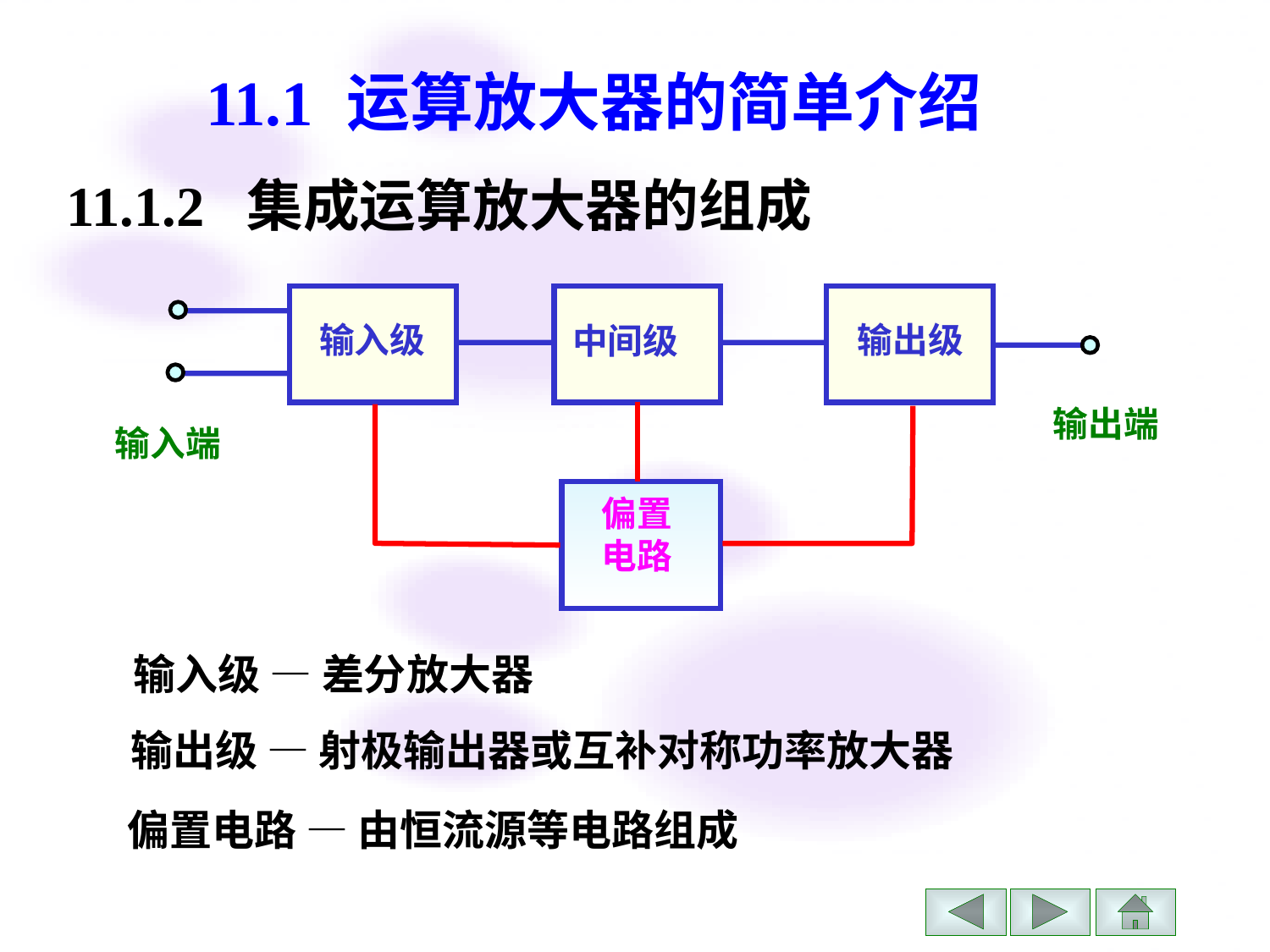

# 11.1 运算放大器的简单介绍
11.1.2  集成运算放大器的组成

输入级
输出级
中间级

输出端

偏置
电路
输入端
输入级 — 差分放大器
输出级 — 射极输出器或互补对称功率放大器
偏置电路 — 由恒流源等电路组成